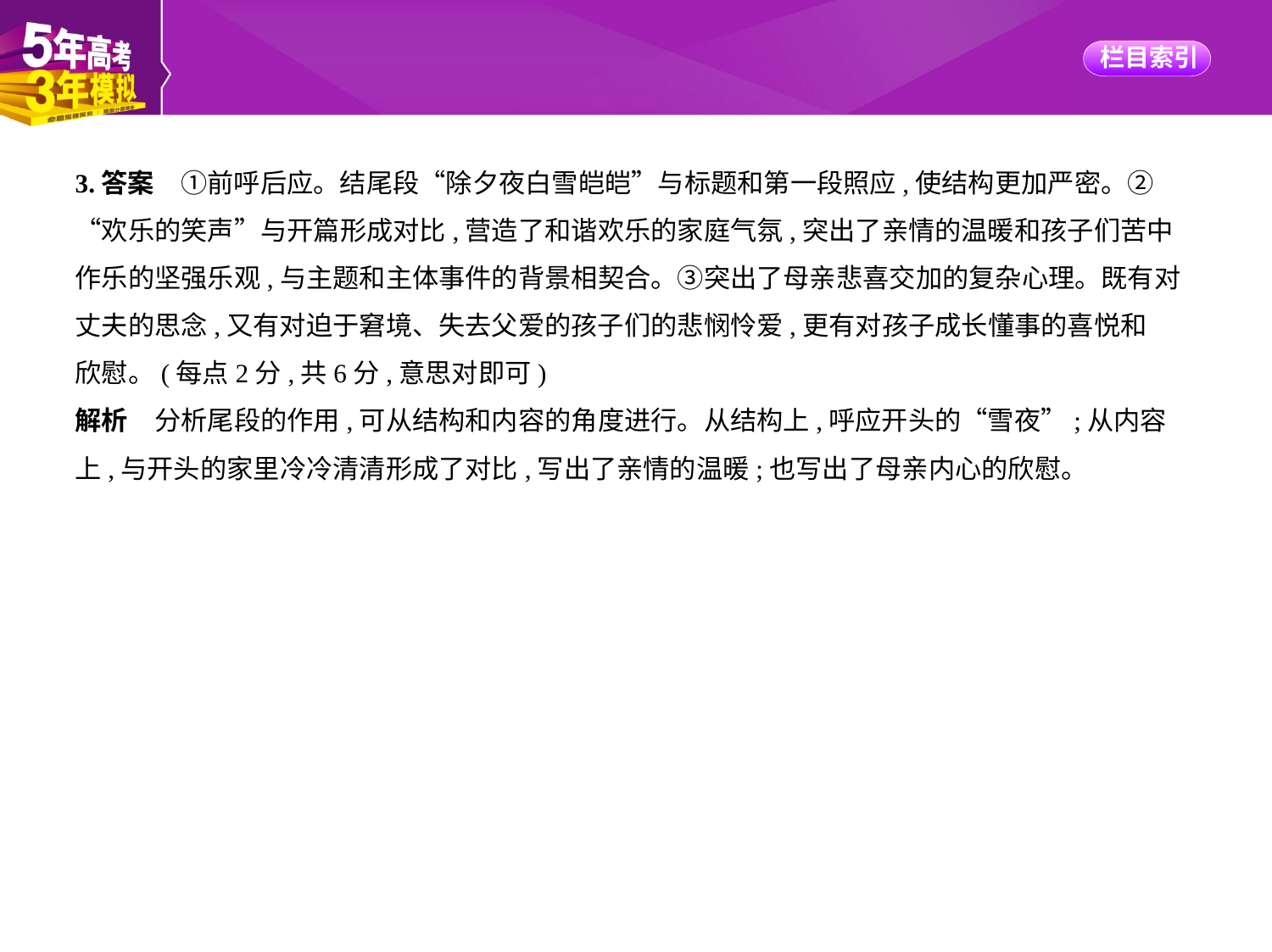

3.答案　①前呼后应。结尾段“除夕夜白雪皑皑”与标题和第一段照应,使结构更加严密。②
“欢乐的笑声”与开篇形成对比,营造了和谐欢乐的家庭气氛,突出了亲情的温暖和孩子们苦中
作乐的坚强乐观,与主题和主体事件的背景相契合。③突出了母亲悲喜交加的复杂心理。既有对
丈夫的思念,又有对迫于窘境、失去父爱的孩子们的悲悯怜爱,更有对孩子成长懂事的喜悦和
欣慰。(每点2分,共6分,意思对即可)
解析　分析尾段的作用,可从结构和内容的角度进行。从结构上,呼应开头的“雪夜”;从内容
上,与开头的家里冷冷清清形成了对比,写出了亲情的温暖;也写出了母亲内心的欣慰。